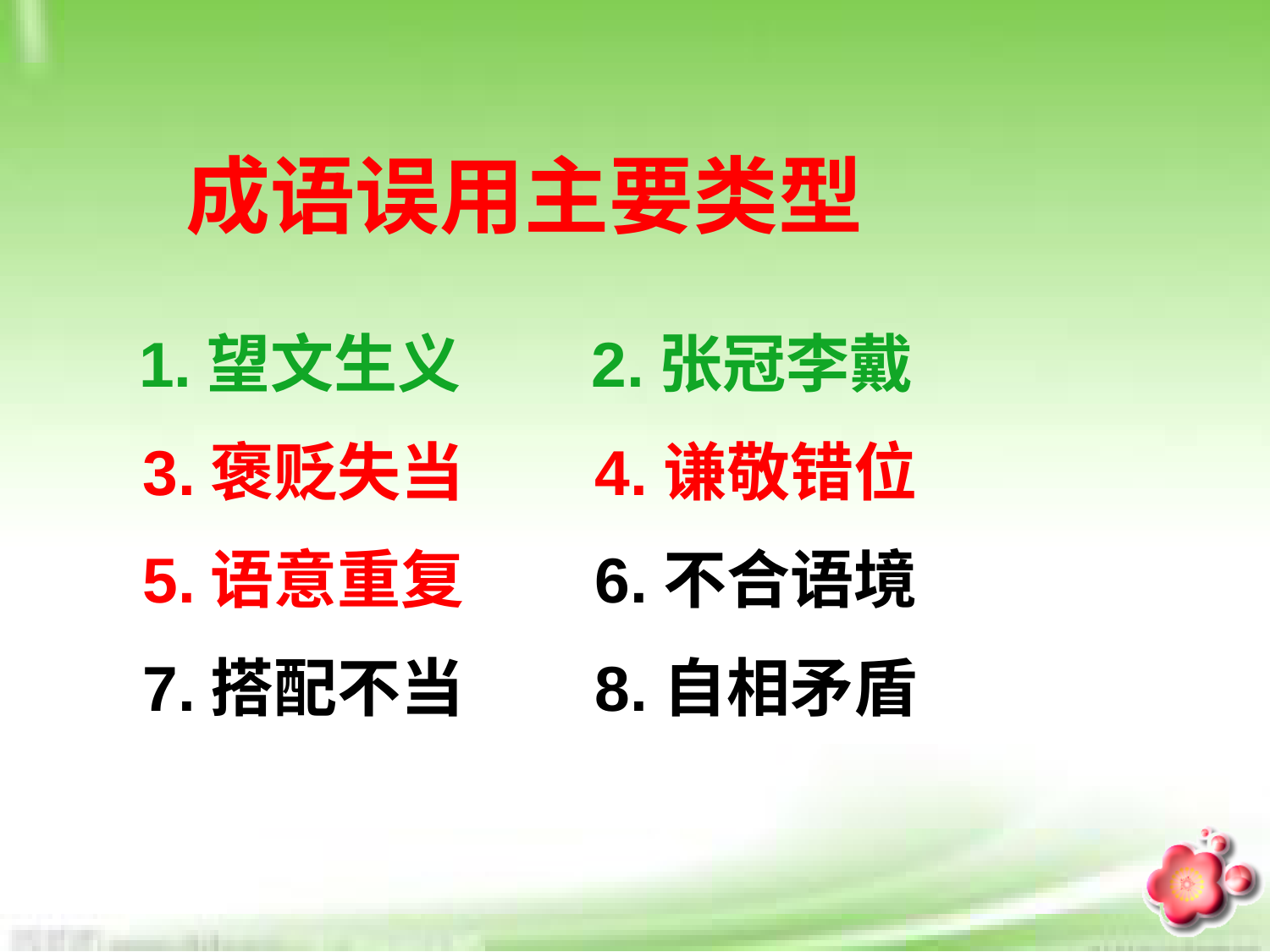

成语误用主要类型

  1.望文生义        2.张冠李戴
  3.褒贬失当        4.谦敬错位
  5.语意重复        6.不合语境
  7.搭配不当        8.自相矛盾